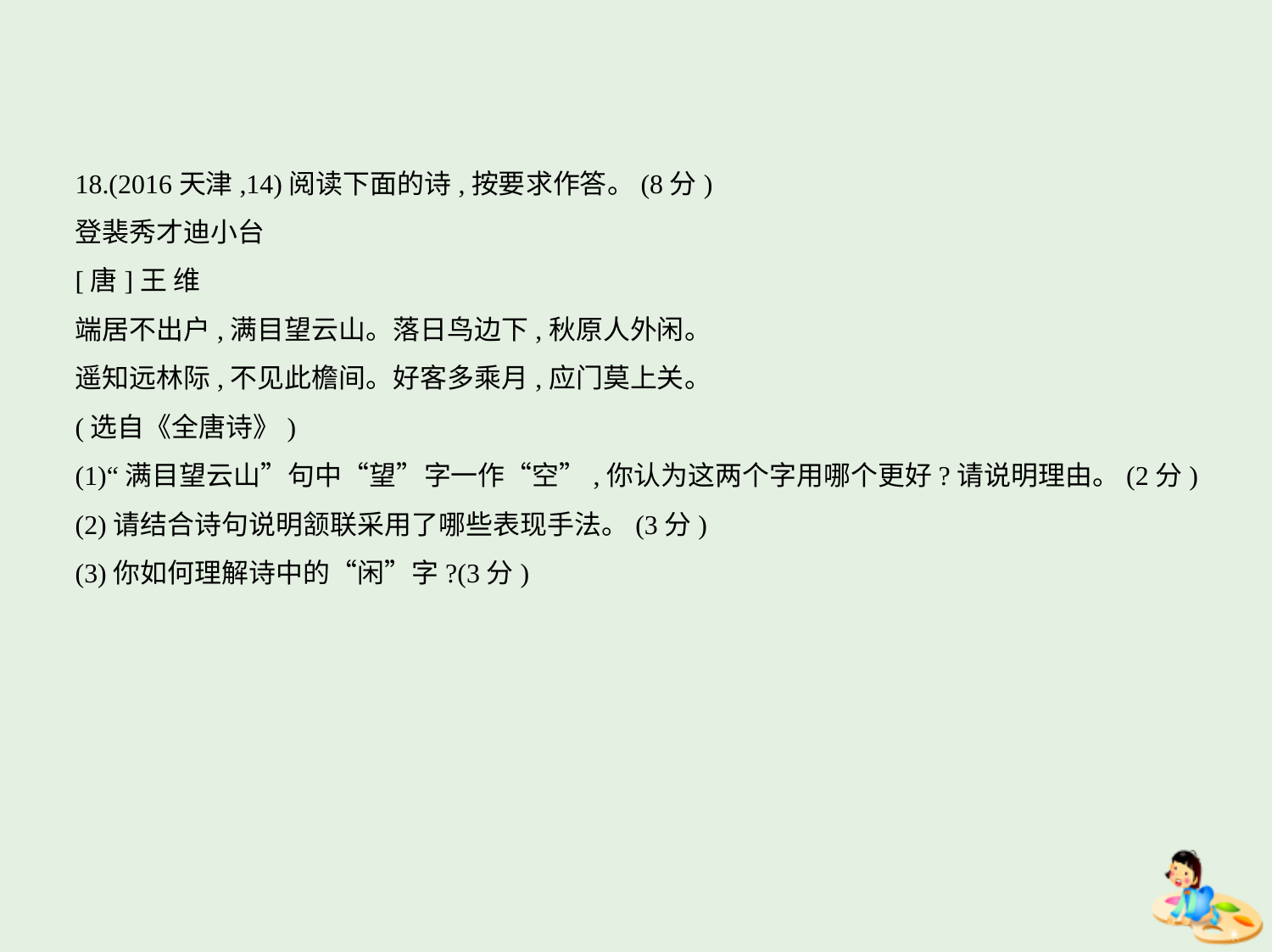

18.(2016天津,14)阅读下面的诗,按要求作答。(8分)
登裴秀才迪小台
[唐]王 维
端居不出户,满目望云山。落日鸟边下,秋原人外闲。
遥知远林际,不见此檐间。好客多乘月,应门莫上关。
(选自《全唐诗》)
(1)“满目望云山”句中“望”字一作“空”,你认为这两个字用哪个更好?请说明理由。(2分)
(2)请结合诗句说明颔联采用了哪些表现手法。(3分)
(3)你如何理解诗中的“闲”字?(3分)